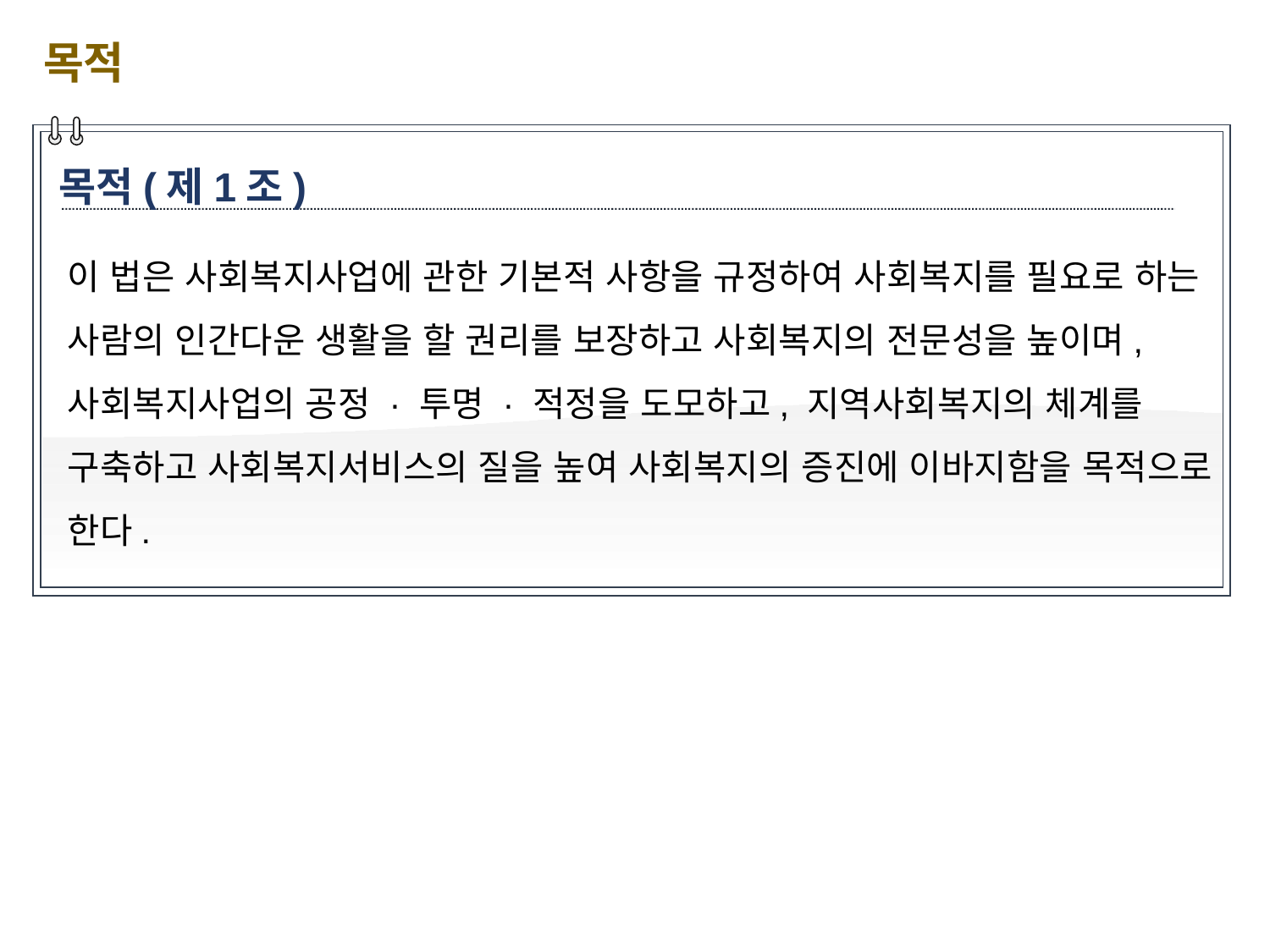

목적

목적(제1조)

이 법은 사회복지사업에 관한 기본적 사항을 규정하여 사회복지를 필요로 하는 사람의 인간다운 생활을 할 권리를 보장하고 사회복지의 전문성을 높이며, 사회복지사업의 공정 · 투명 · 적정을 도모하고, 지역사회복지의 체계를 구축하고 사회복지서비스의 질을 높여 사회복지의 증진에 이바지함을 목적으로 한다.